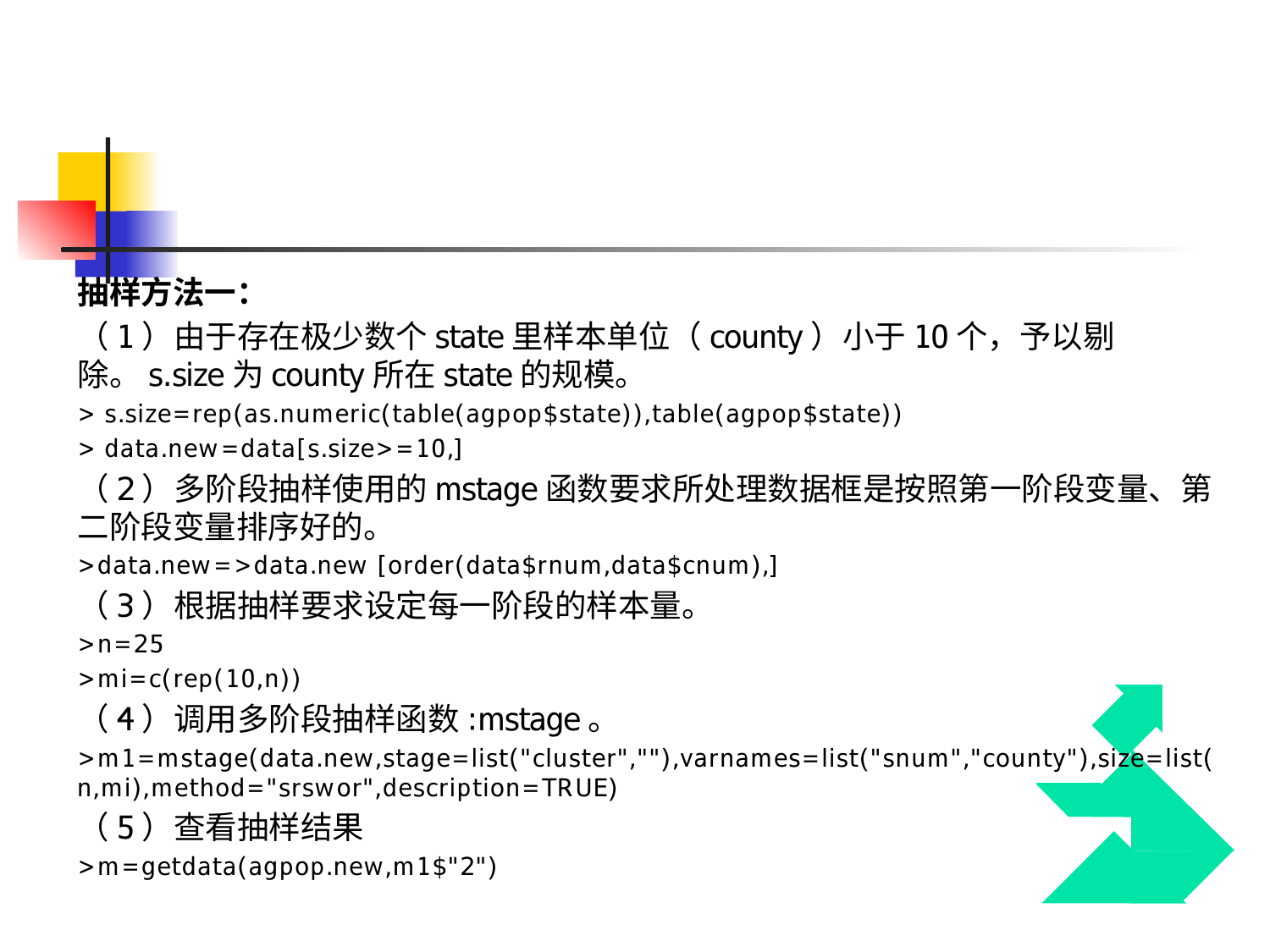

抽样方法一：
（1）由于存在极少数个state里样本单位（county）小于10个，予以剔除。s.size为county所在state的规模。
> s.size=rep(as.numeric(table(agpop$state)),table(agpop$state))
> data.new=data[s.size>=10,]
（2）多阶段抽样使用的mstage函数要求所处理数据框是按照第一阶段变量、第二阶段变量排序好的。
>data.new=>data.new [order(data$rnum,data$cnum),]
（3）根据抽样要求设定每一阶段的样本量。
>n=25
>mi=c(rep(10,n))
（4）调用多阶段抽样函数:mstage。
>m1=mstage(data.new,stage=list("cluster",""),varnames=list("snum","county"),size=list(n,mi),method="srswor",description=TRUE)
（5）查看抽样结果
>m=getdata(agpop.new,m1$"2")